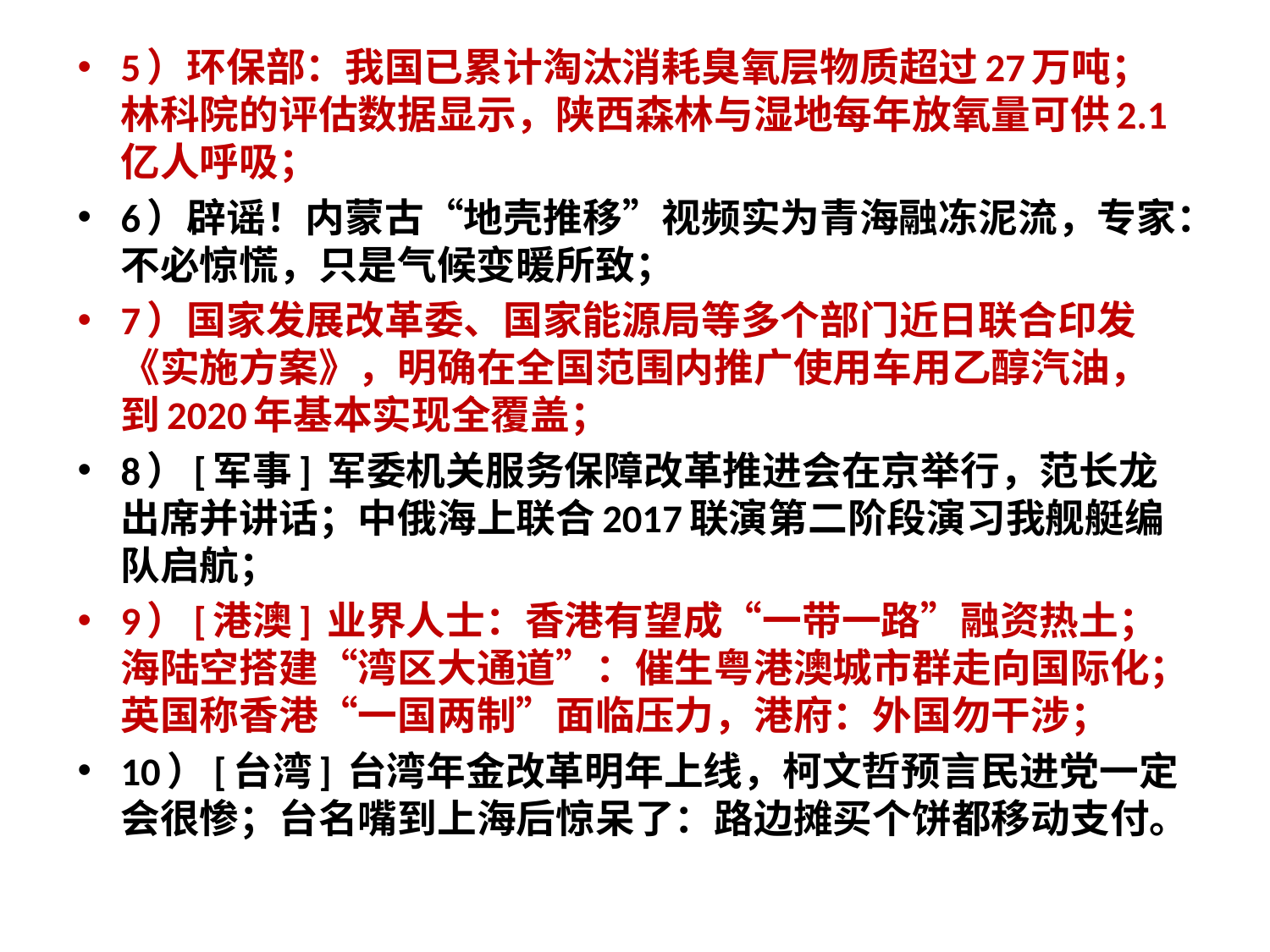

5）环保部：我国已累计淘汰消耗臭氧层物质超过27万吨；林科院的评估数据显示，陕西森林与湿地每年放氧量可供2.1亿人呼吸；
6）辟谣！内蒙古“地壳推移”视频实为青海融冻泥流，专家：不必惊慌，只是气候变暖所致；
7）国家发展改革委、国家能源局等多个部门近日联合印发《实施方案》，明确在全国范围内推广使用车用乙醇汽油，到2020年基本实现全覆盖；
8）[军事] 军委机关服务保障改革推进会在京举行，范长龙出席并讲话；中俄海上联合2017联演第二阶段演习我舰艇编队启航；
9）[港澳] 业界人士：香港有望成“一带一路”融资热土；海陆空搭建“湾区大通道”：催生粤港澳城市群走向国际化；英国称香港“一国两制”面临压力，港府：外国勿干涉；
10）[台湾] 台湾年金改革明年上线，柯文哲预言民进党一定会很惨；台名嘴到上海后惊呆了：路边摊买个饼都移动支付。